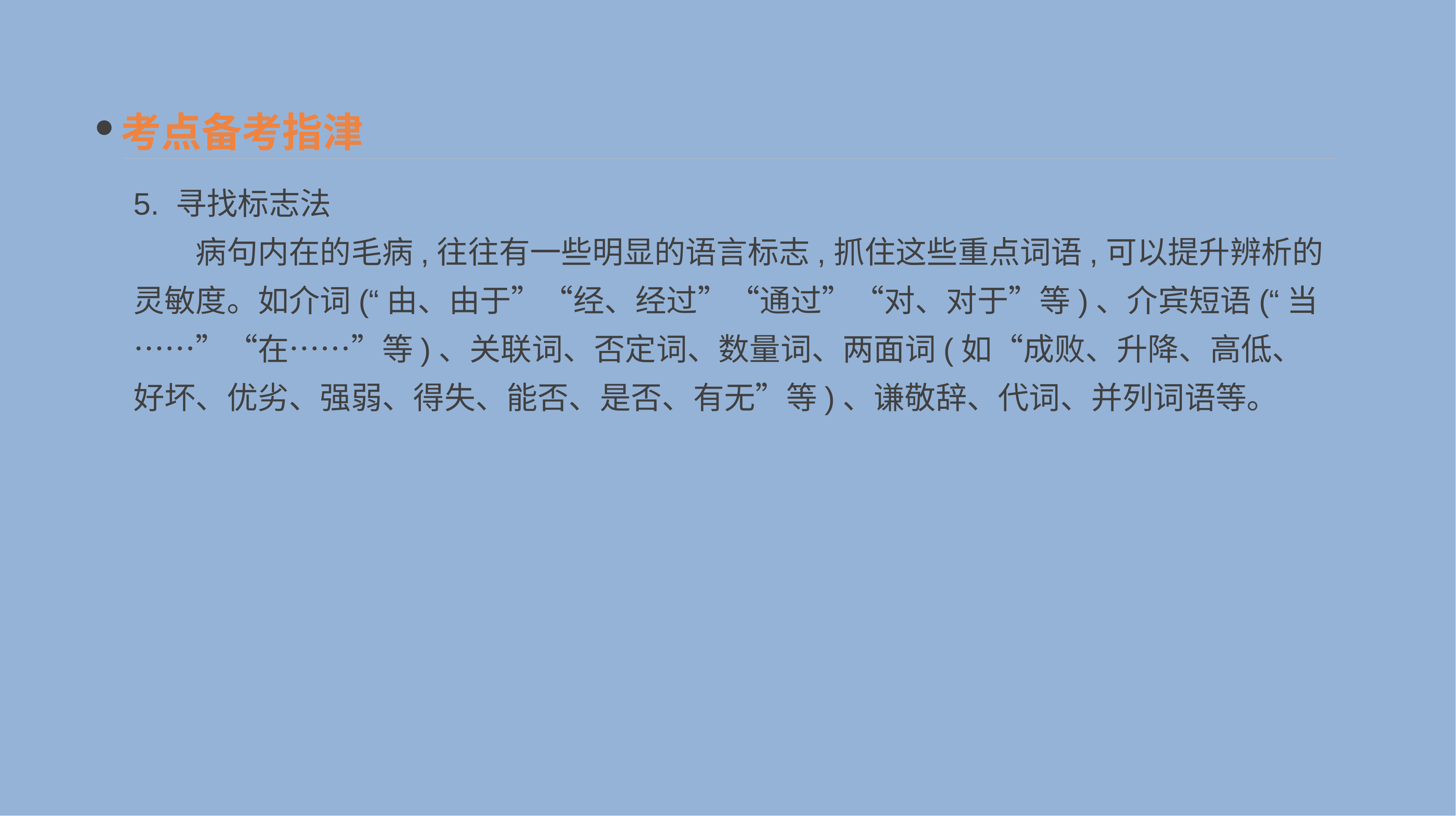

考点备考指津

5. 寻找标志法
　　病句内在的毛病,往往有一些明显的语言标志,抓住这些重点词语,可以提升辨析的灵敏度。如介词(“由、由于”“经、经过”“通过”“对、对于”等)、介宾短语(“当……”“在……”等)、关联词、否定词、数量词、两面词(如“成败、升降、高低、好坏、优劣、强弱、得失、能否、是否、有无”等)、谦敬辞、代词、并列词语等。